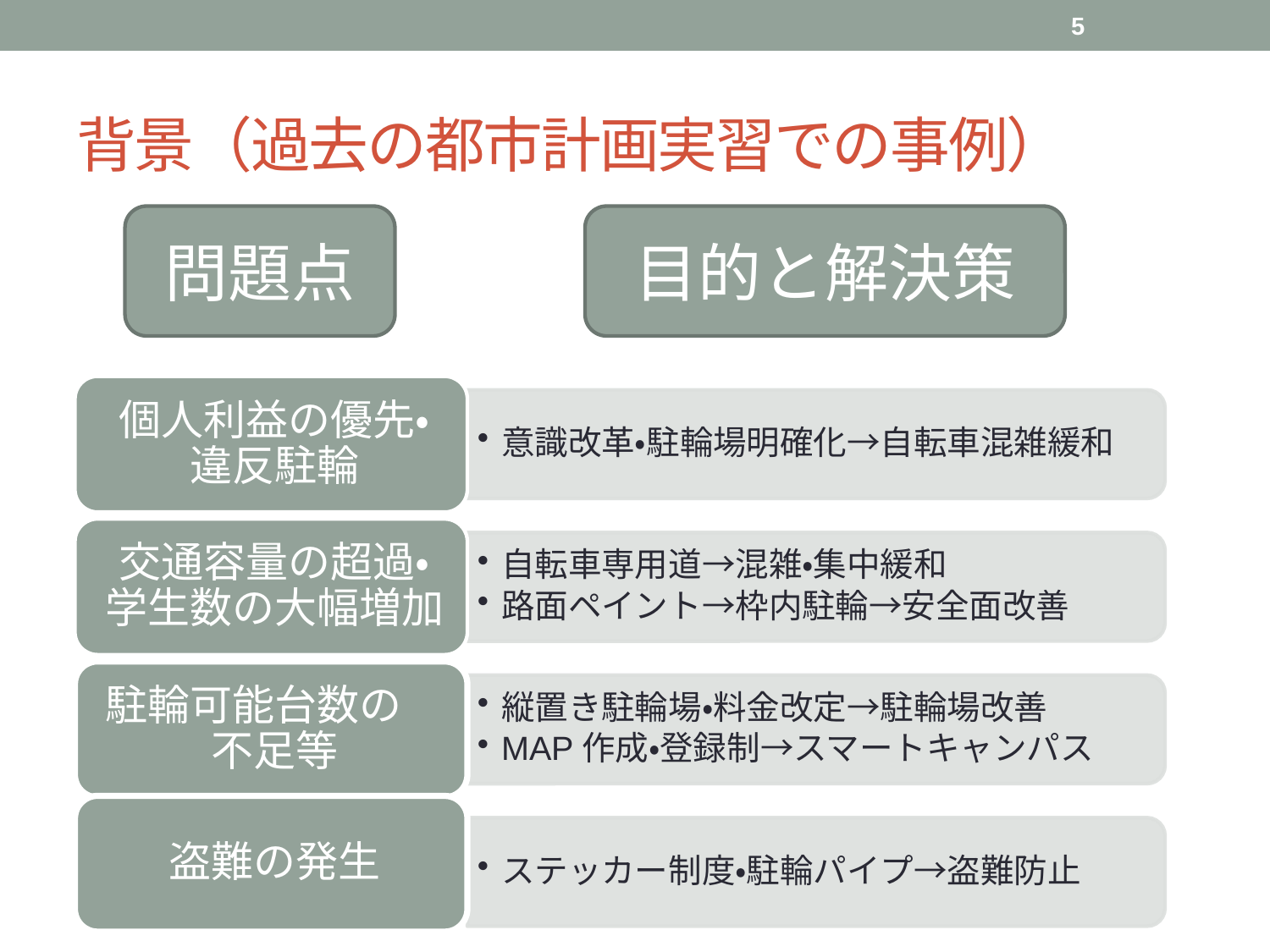

5
# 背景（過去の都市計画実習での事例）
問題点
目的と解決策
意識改革・駐輪場明確化→自転車混雑緩和
個人利益の優先・違反駐輪
自転車専用道→混雑・集中緩和
路面ペイント→枠内駐輪→安全面改善
交通容量の超過・学生数の大幅増加
縦置き駐輪場・料金改定→駐輪場改善
MAP作成・登録制→スマートキャンパス
駐輪可能台数の　不足等
ステッカー制度・駐輪パイプ→盗難防止
盗難の発生